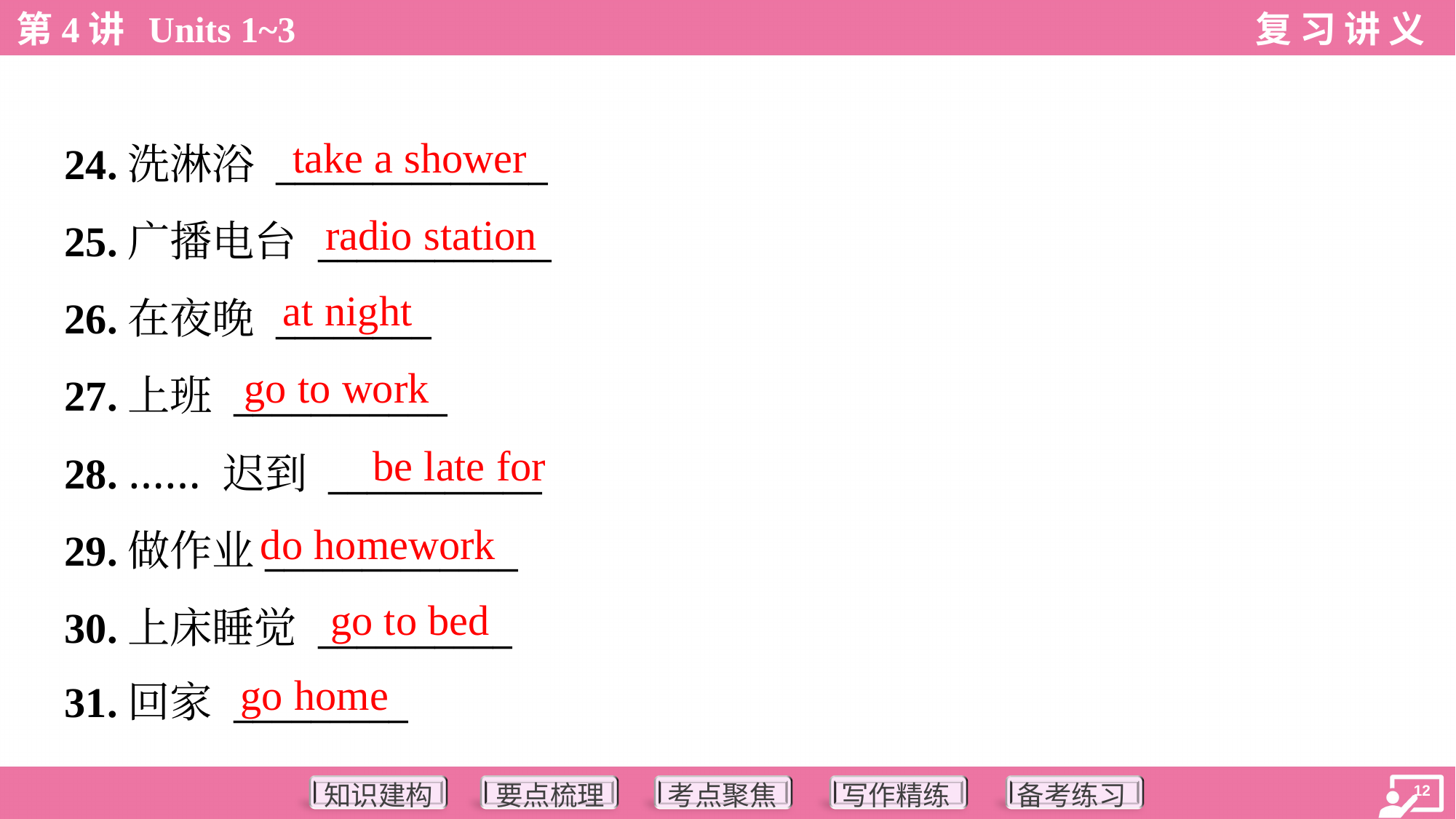

take a shower
24.洗淋浴 ______________
25.广播电台 ____________
26.在夜晚 ________
27.上班 ___________
28. …… 迟到 ___________
29.做作业_____________
30.上床睡觉 __________
31.回家 _________
radio station
at night
go to work
be late for
do homework
go to bed
go home